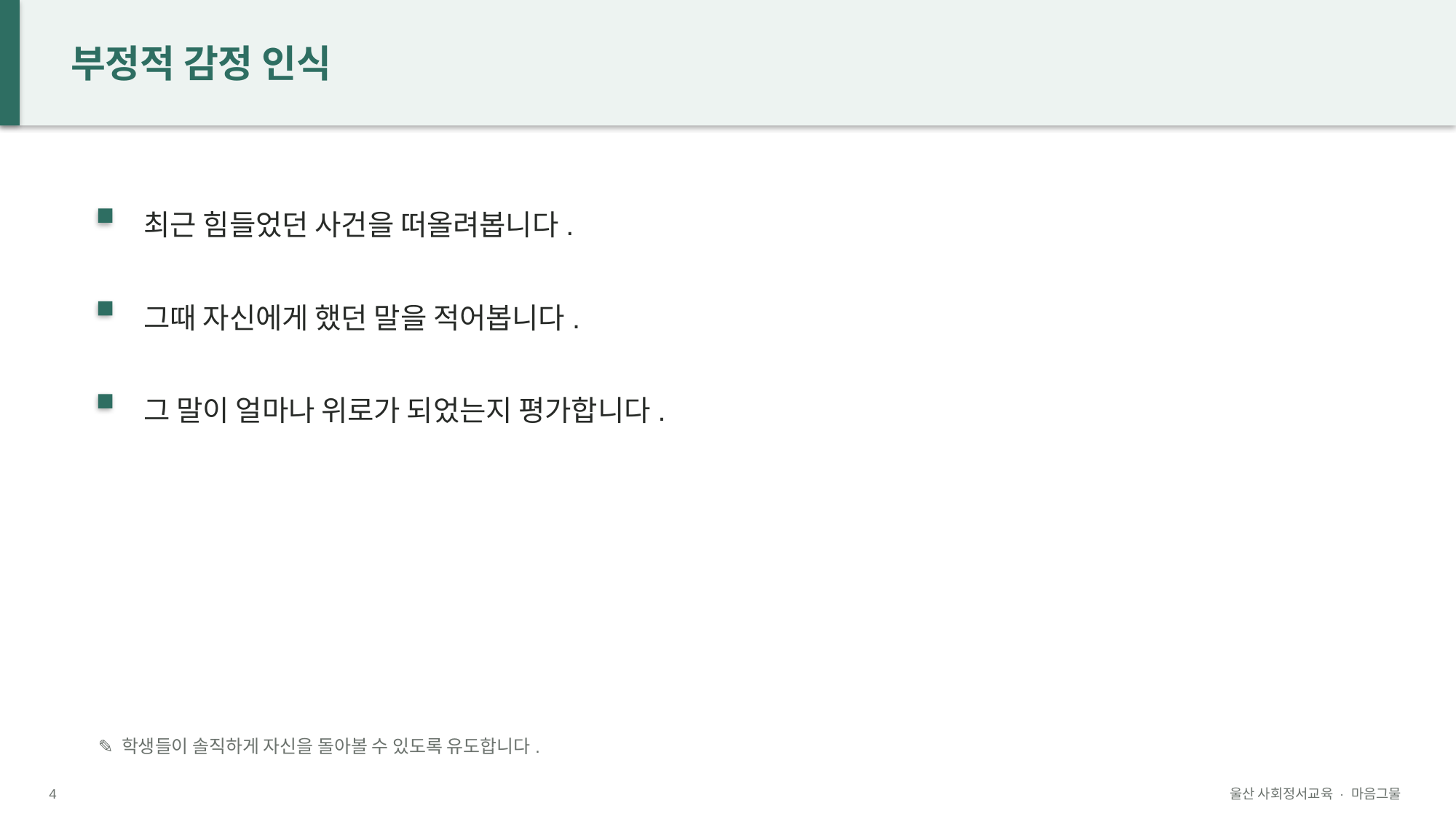

부정적 감정 인식
최근 힘들었던 사건을 떠올려봅니다.

그때 자신에게 했던 말을 적어봅니다.

그 말이 얼마나 위로가 되었는지 평가합니다.

✎ 학생들이 솔직하게 자신을 돌아볼 수 있도록 유도합니다.
4
울산 사회정서교육 · 마음그물